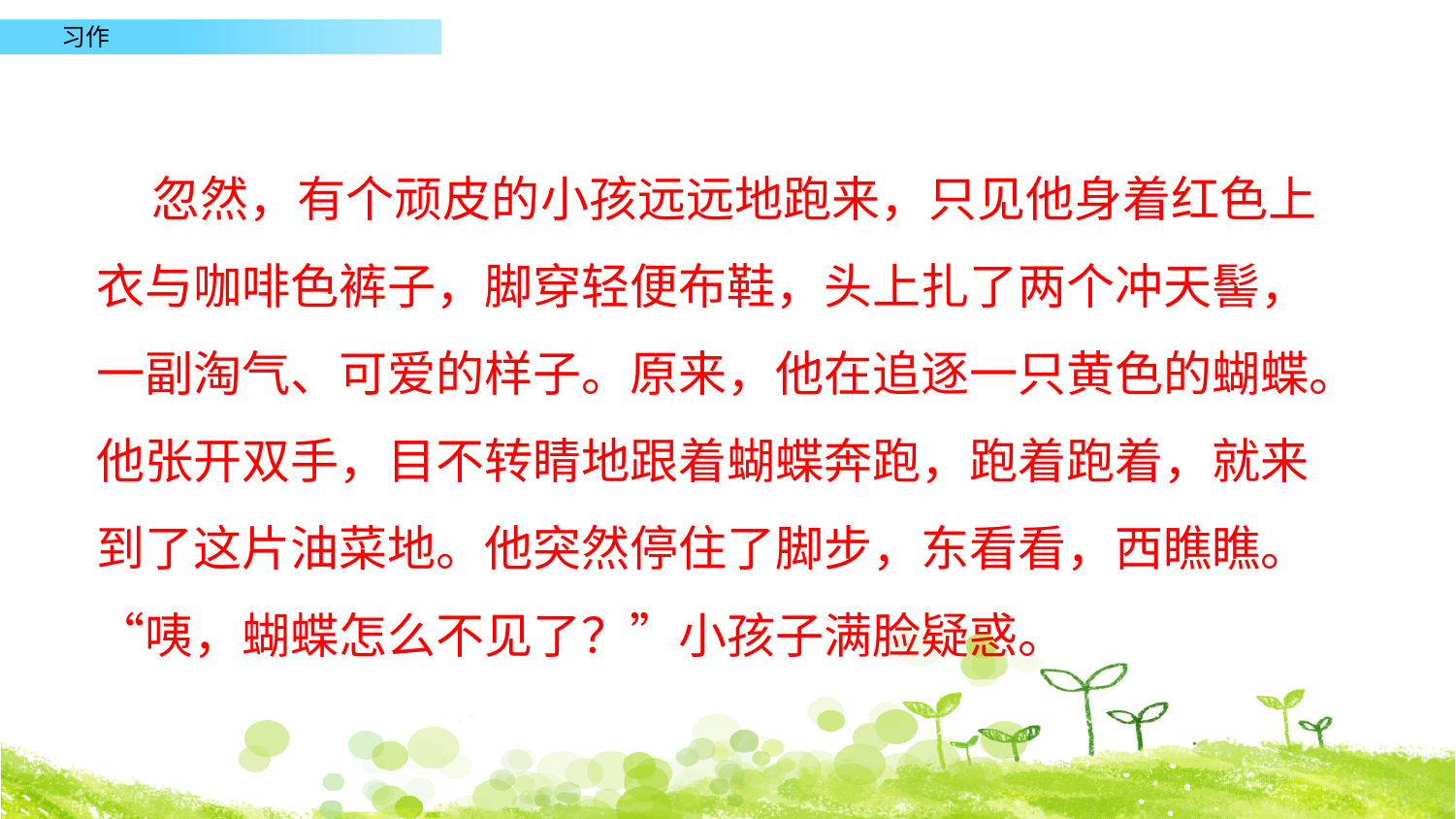

忽然，有个顽皮的小孩远远地跑来，只见他身着红色上衣与咖啡色裤子，脚穿轻便布鞋，头上扎了两个冲天髻，一副淘气、可爱的样子。原来，他在追逐一只黄色的蝴蝶。他张开双手，目不转睛地跟着蝴蝶奔跑，跑着跑着，就来到了这片油菜地。他突然停住了脚步，东看看，西瞧瞧。“咦，蝴蝶怎么不见了？”小孩子满脸疑惑。